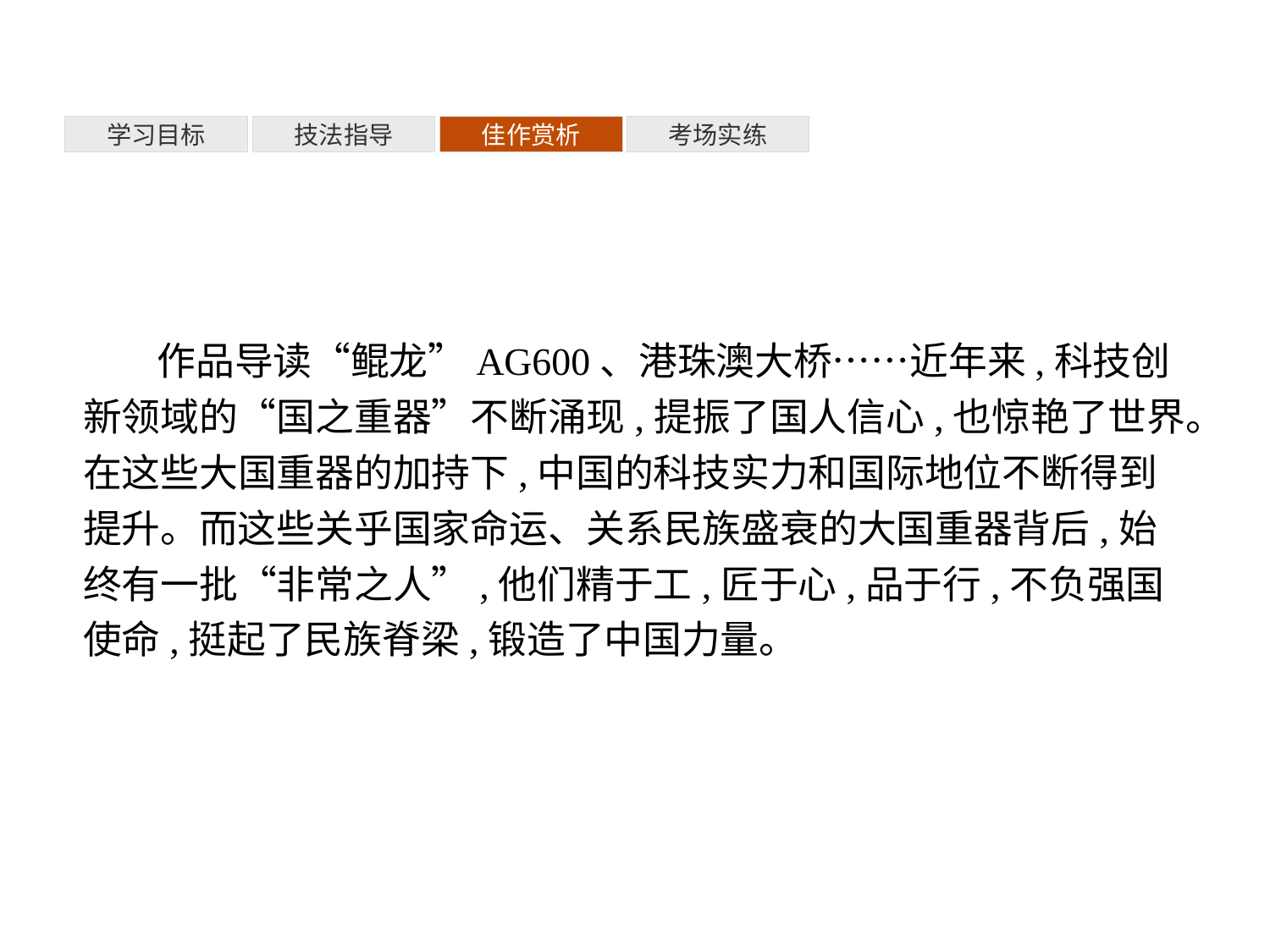

考场实练
佳作赏析
技法指导
学习目标
作品导读“鲲龙”AG600、港珠澳大桥……近年来,科技创新领域的“国之重器”不断涌现,提振了国人信心,也惊艳了世界。在这些大国重器的加持下,中国的科技实力和国际地位不断得到提升。而这些关乎国家命运、关系民族盛衰的大国重器背后,始终有一批“非常之人”,他们精于工,匠于心,品于行,不负强国使命,挺起了民族脊梁,锻造了中国力量。